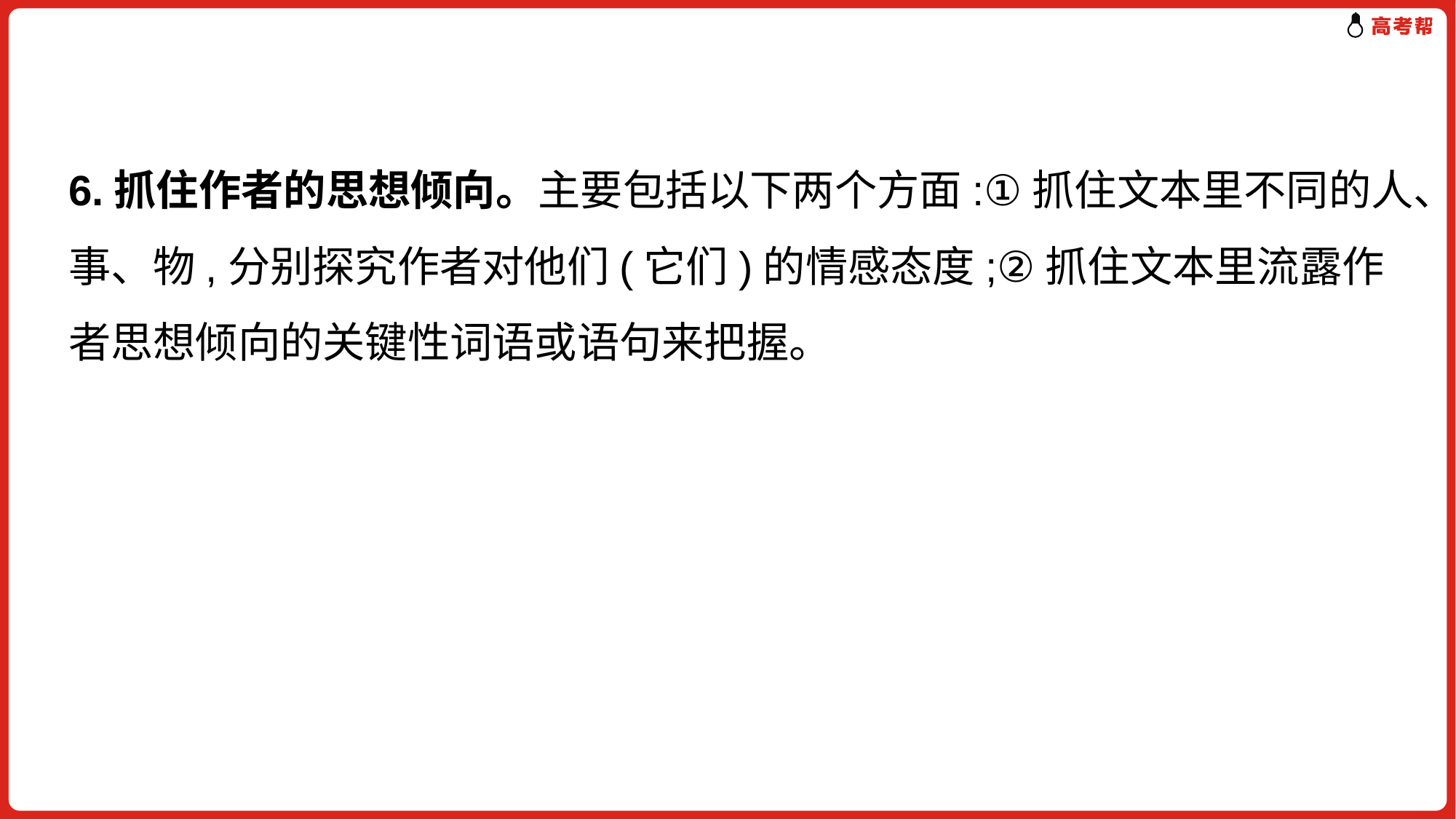

6.抓住作者的思想倾向。主要包括以下两个方面:①抓住文本里不同的人、事、物,分别探究作者对他们(它们)的情感态度;②抓住文本里流露作者思想倾向的关键性词语或语句来把握。